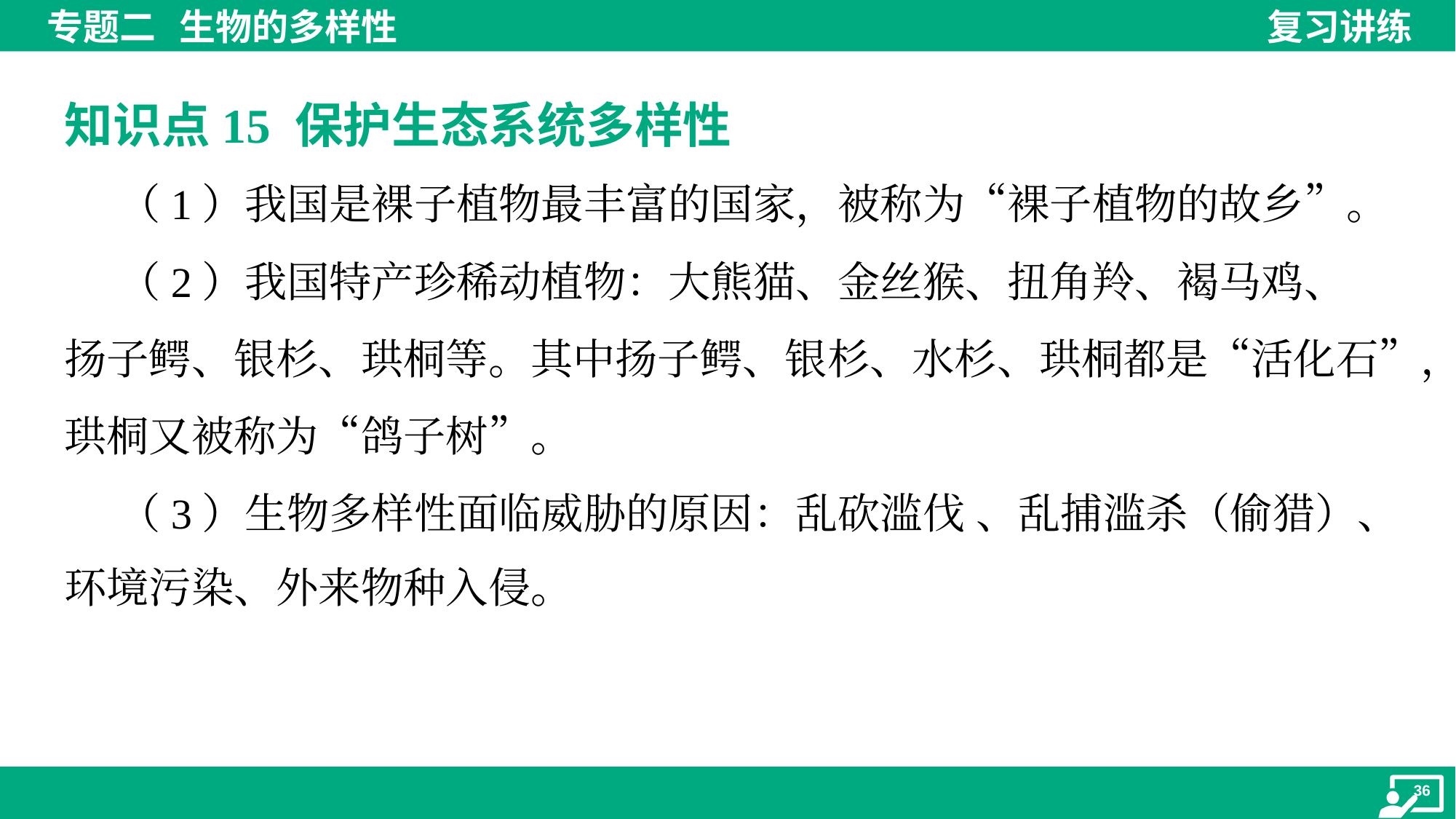

知识点15 保护生态系统多样性
    （1）我国是裸子植物最丰富的国家，被称为“裸子植物的故乡”。
    （2）我国特产珍稀动植物：大熊猫、金丝猴、扭角羚、褐马鸡、
扬子鳄、银杉、珙桐等。其中扬子鳄、银杉、水杉、珙桐都是“活化石”，
珙桐又被称为“鸽子树”。
    （3）生物多样性面临威胁的原因：乱砍滥伐 、乱捕滥杀（偷猎）、
环境污染、外来物种入侵。